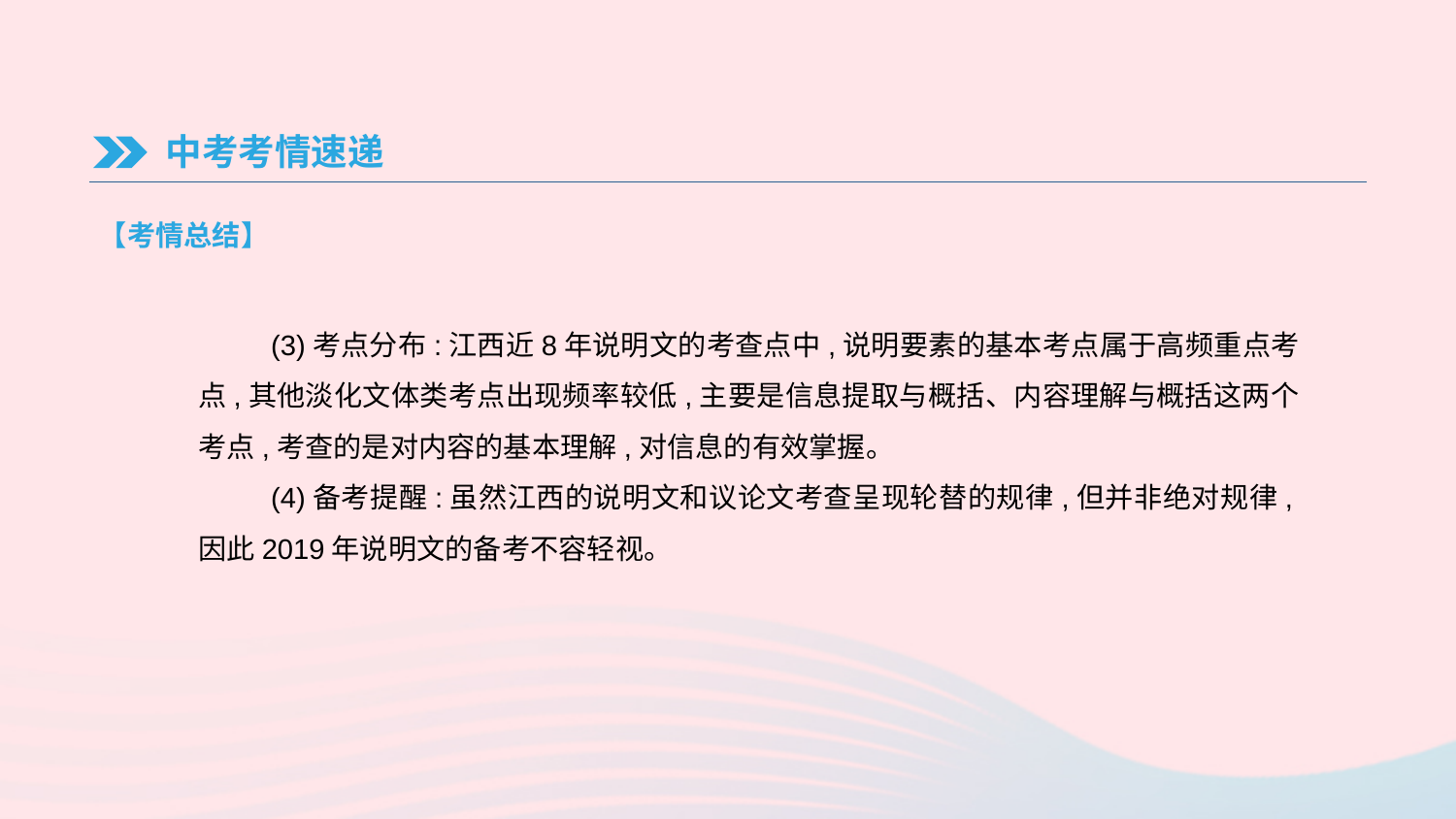

中考考情速递

【考情总结】
(3)考点分布:江西近8年说明文的考查点中,说明要素的基本考点属于高频重点考点,其他淡化文体类考点出现频率较低,主要是信息提取与概括、内容理解与概括这两个考点,考查的是对内容的基本理解,对信息的有效掌握。
(4)备考提醒:虽然江西的说明文和议论文考查呈现轮替的规律,但并非绝对规律,因此2019年说明文的备考不容轻视。